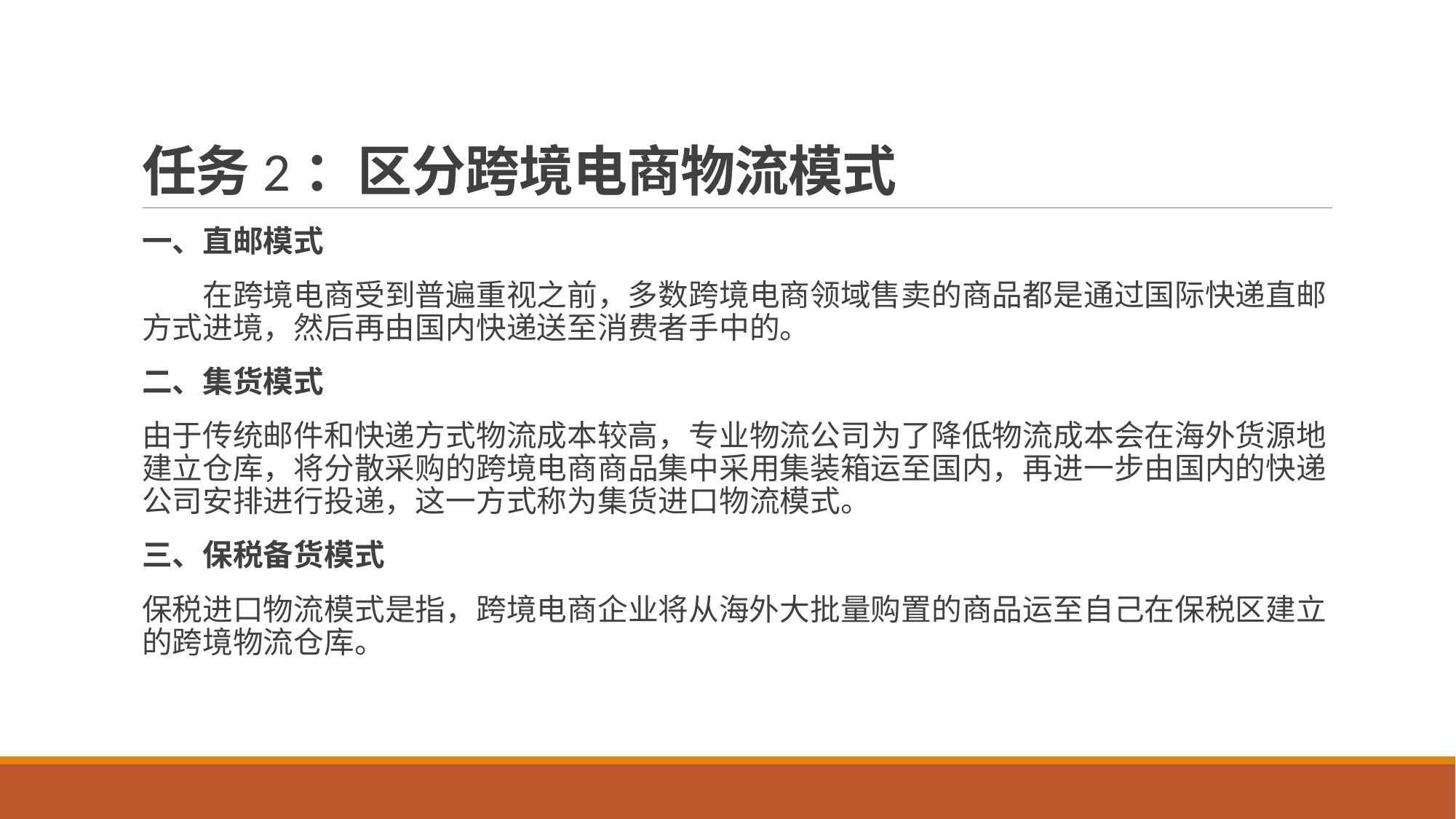

# 任务2：区分跨境电商物流模式
一、直邮模式
　　在跨境电商受到普遍重视之前，多数跨境电商领域售卖的商品都是通过国际快递直邮方式进境，然后再由国内快递送至消费者手中的。
二、集货模式
由于传统邮件和快递方式物流成本较高，专业物流公司为了降低物流成本会在海外货源地建立仓库，将分散采购的跨境电商商品集中采用集装箱运至国内，再进一步由国内的快递公司安排进行投递，这一方式称为集货进口物流模式。
三、保税备货模式
保税进口物流模式是指，跨境电商企业将从海外大批量购置的商品运至自己在保税区建立的跨境物流仓库。